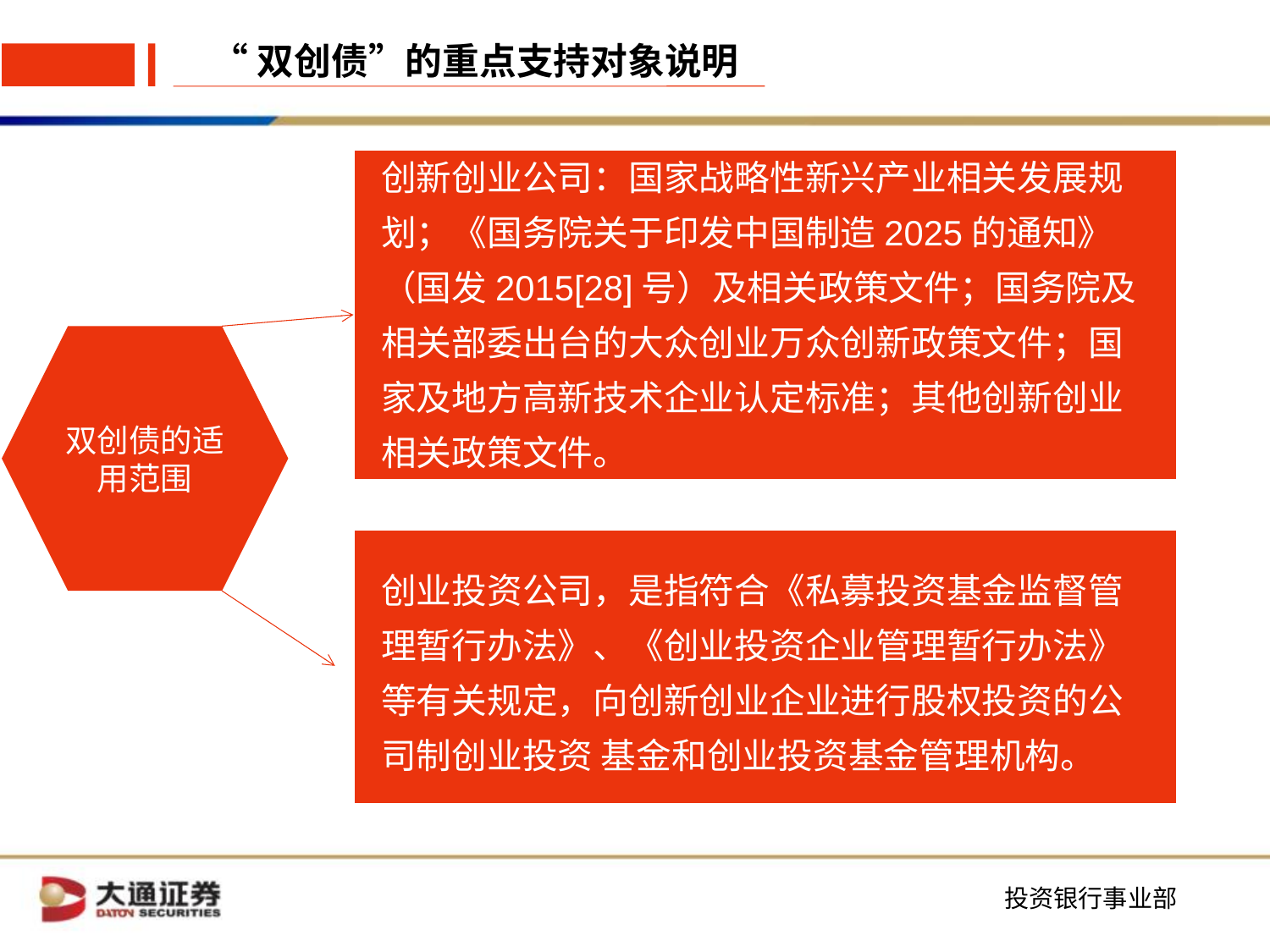

“双创债”的重点支持对象说明

创新创业公司：国家战略性新兴产业相关发展规划；《国务院关于印发中国制造2025的通知》（国发2015[28]号）及相关政策文件；国务院及相关部委出台的大众创业万众创新政策文件；国家及地方高新技术企业认定标准；其他创新创业相关政策文件。

双创债的适用范围

创业投资公司，是指符合《私募投资基金监督管理暂行办法》、《创业投资企业管理暂行办法》等有关规定，向创新创业企业进行股权投资的公司制创业投资 基金和创业投资基金管理机构。